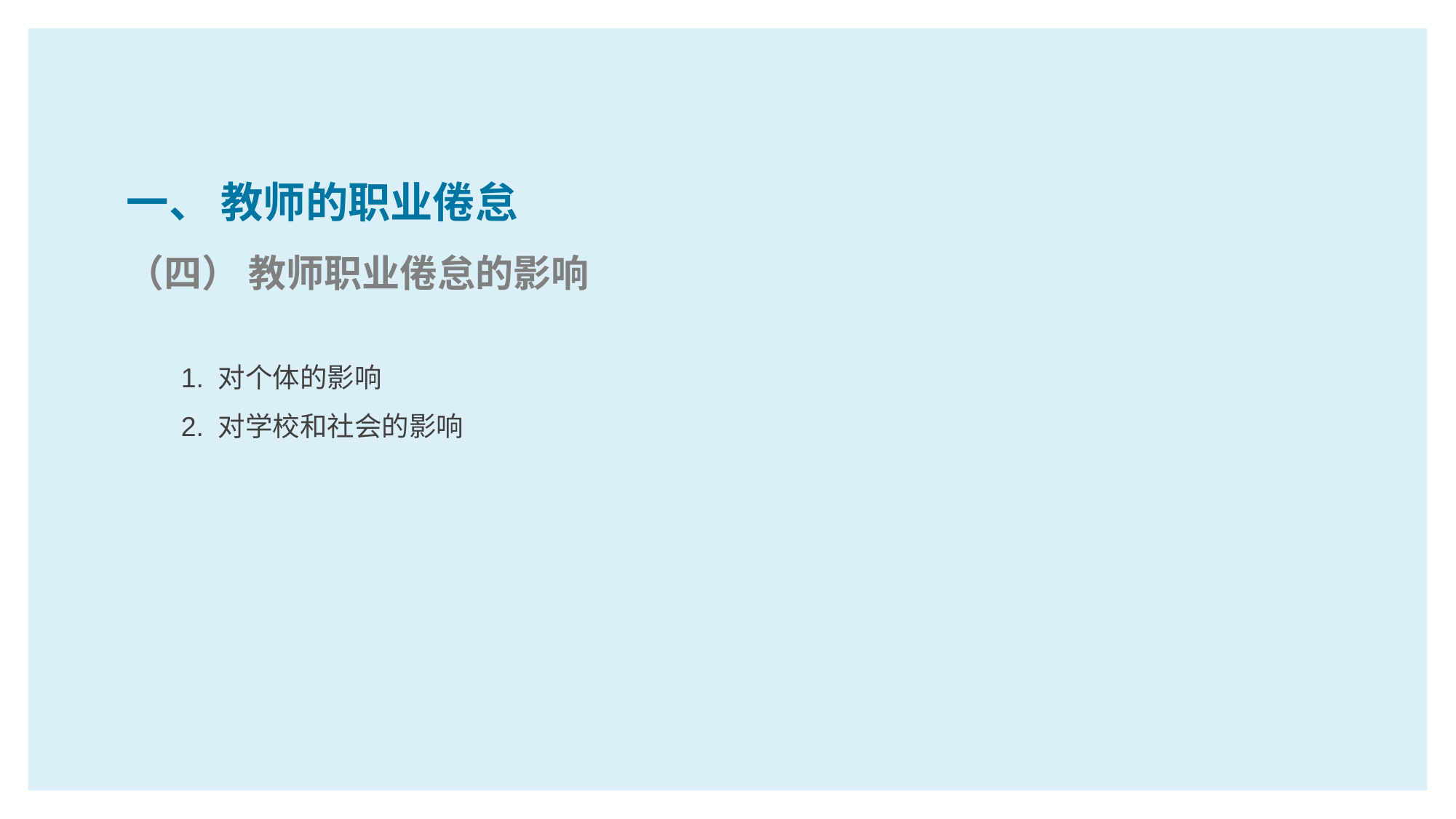

一、 教师的职业倦怠
（四） 教师职业倦怠的影响

1. 对个体的影响
2. 对学校和社会的影响